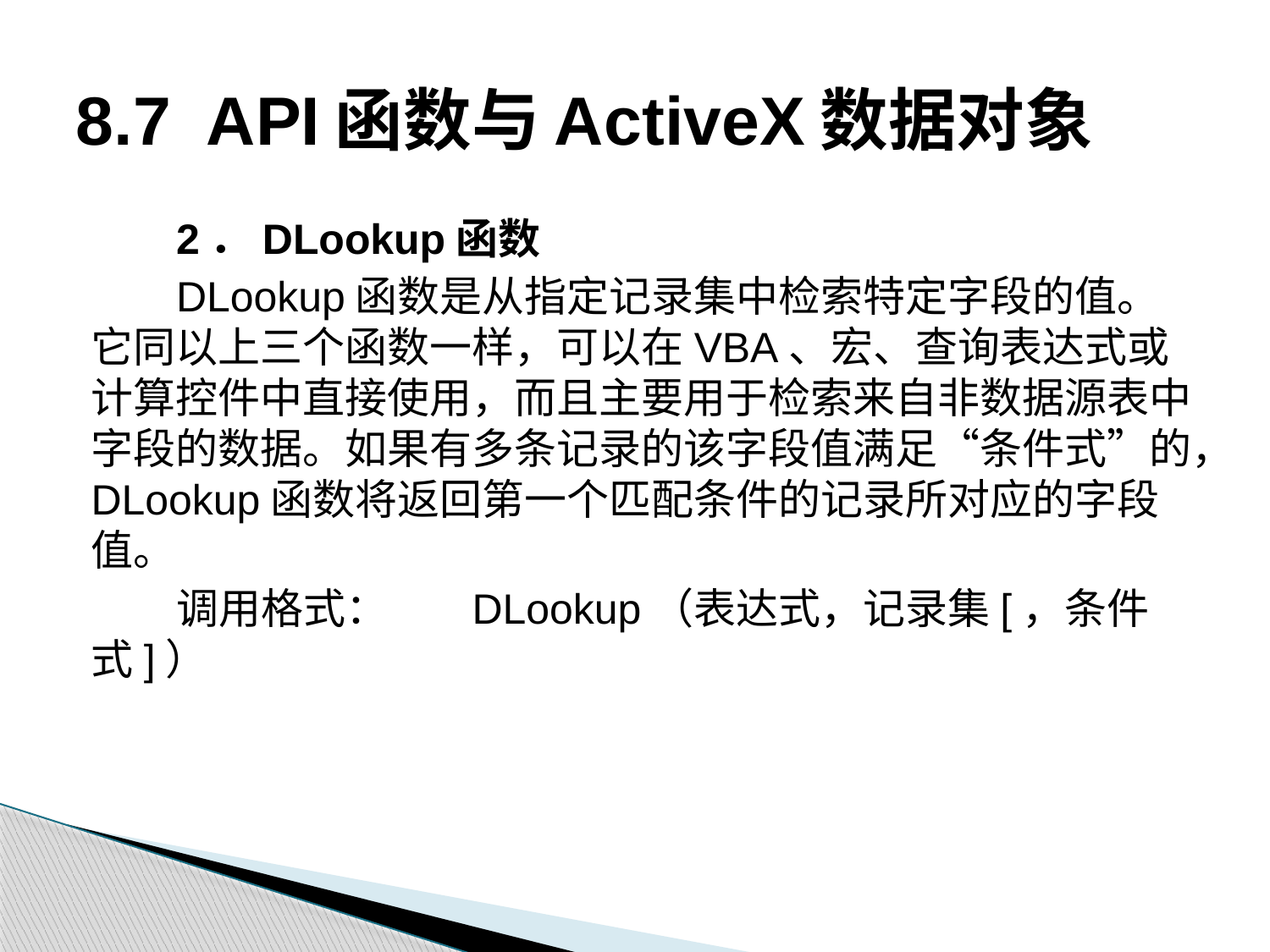

# 8.7  API函数与ActiveX数据对象
2．DLookup函数
DLookup函数是从指定记录集中检索特定字段的值。它同以上三个函数一样，可以在VBA、宏、查询表达式或计算控件中直接使用，而且主要用于检索来自非数据源表中字段的数据。如果有多条记录的该字段值满足“条件式”的，DLookup函数将返回第一个匹配条件的记录所对应的字段值。
调用格式：	DLookup（表达式，记录集[，条件式]）